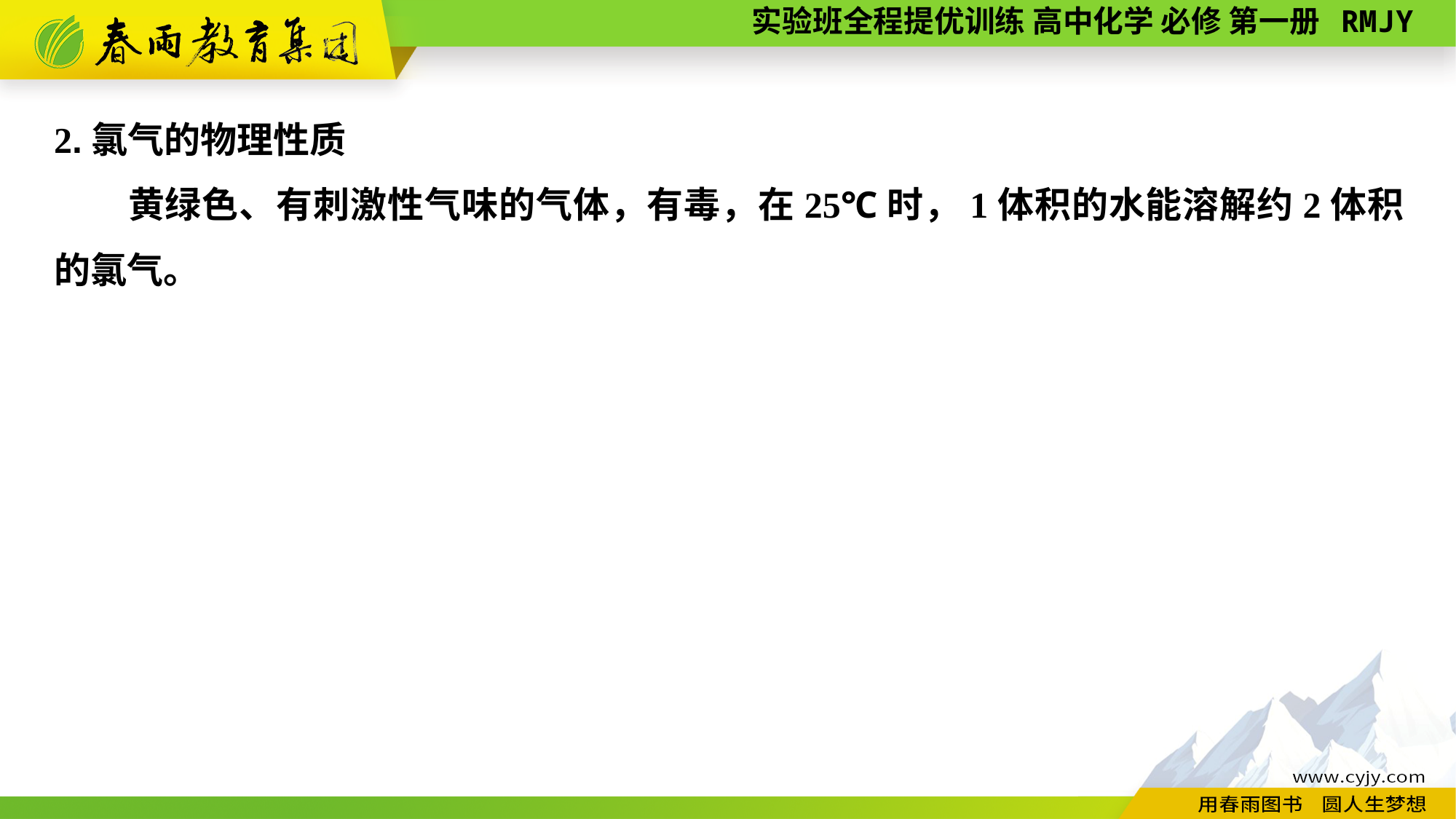

2.氯气的物理性质
　　黄绿色、有刺激性气味的气体，有毒，在25℃时，1体积的水能溶解约2体积的氯气。